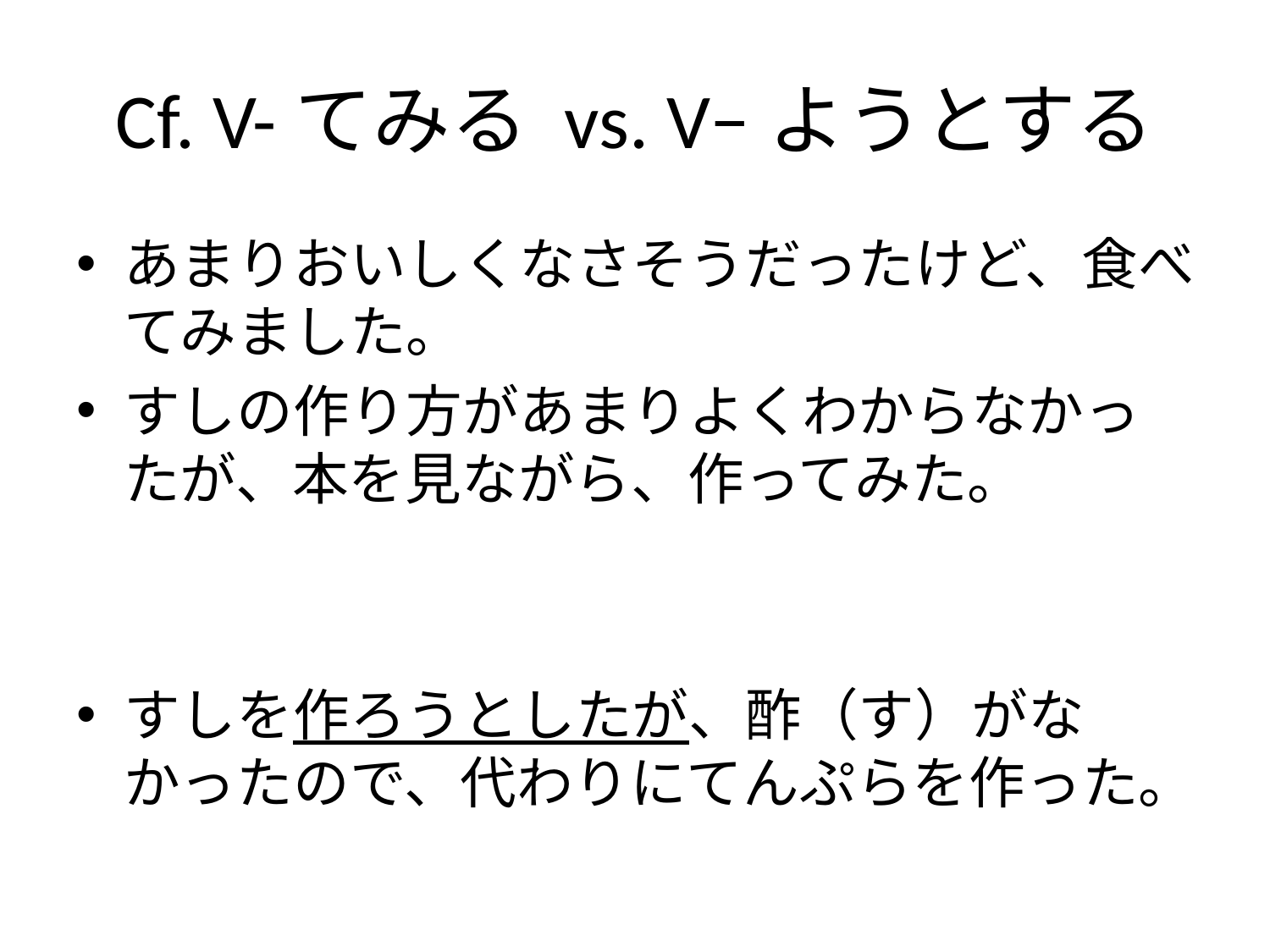

# Cf. V-てみる vs. V−ようとする
あまりおいしくなさそうだったけど、食べてみました。
すしの作り方があまりよくわからなかったが、本を見ながら、作ってみた。

すしを作ろうとしたが、酢（す）がなかったので、代わりにてんぷらを作った。